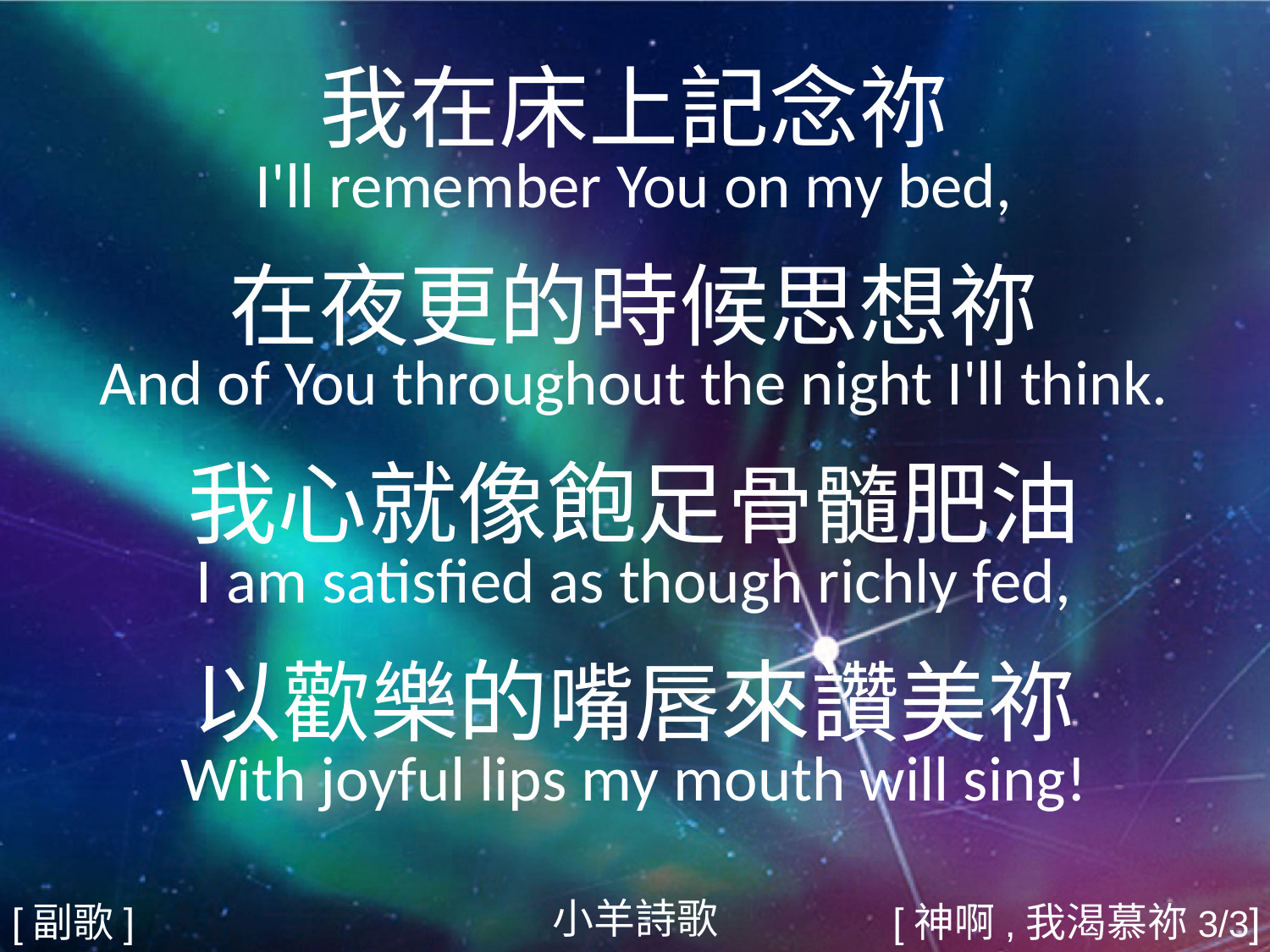

我在床上記念祢
I'll remember You on my bed,

在夜更的時候思想祢
And of You throughout the night I'll think.

我心就像飽足⻣髓肥油
I am satisfied as though richly fed,

以歡樂的嘴唇來讚美祢
With joyful lips my mouth will sing!
#

小羊詩歌
[副歌]
[神啊,我渴慕祢3/3]